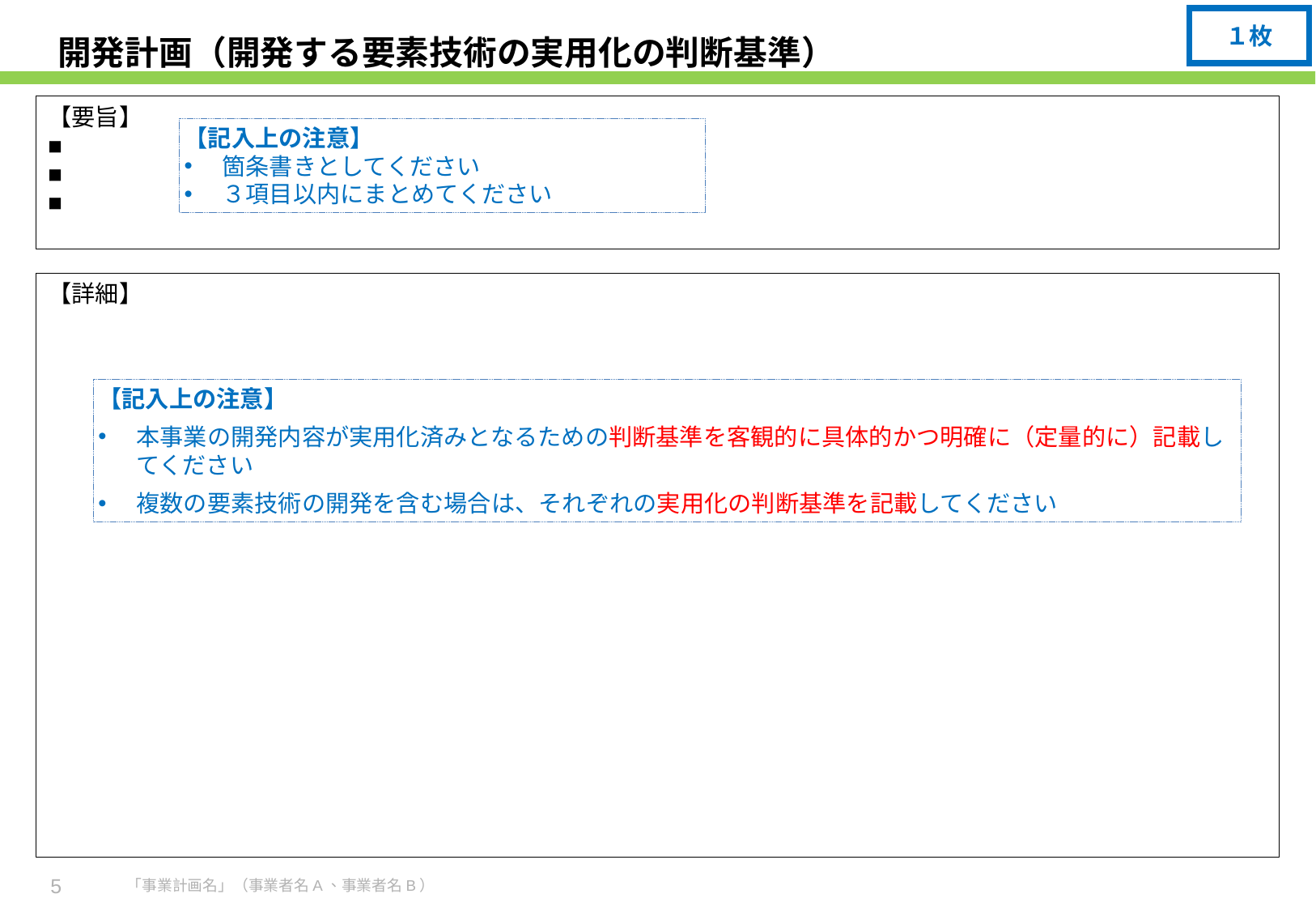

１枚
# 開発計画（開発する要素技術の実用化の判断基準）
【要旨】
■
■
■
【記入上の注意】
箇条書きとしてください
３項目以内にまとめてください
【詳細】
【記入上の注意】
本事業の開発内容が実用化済みとなるための判断基準を客観的に具体的かつ明確に（定量的に）記載してください
複数の要素技術の開発を含む場合は、それぞれの実用化の判断基準を記載してください
5
「事業計画名」（事業者名A、事業者名B）